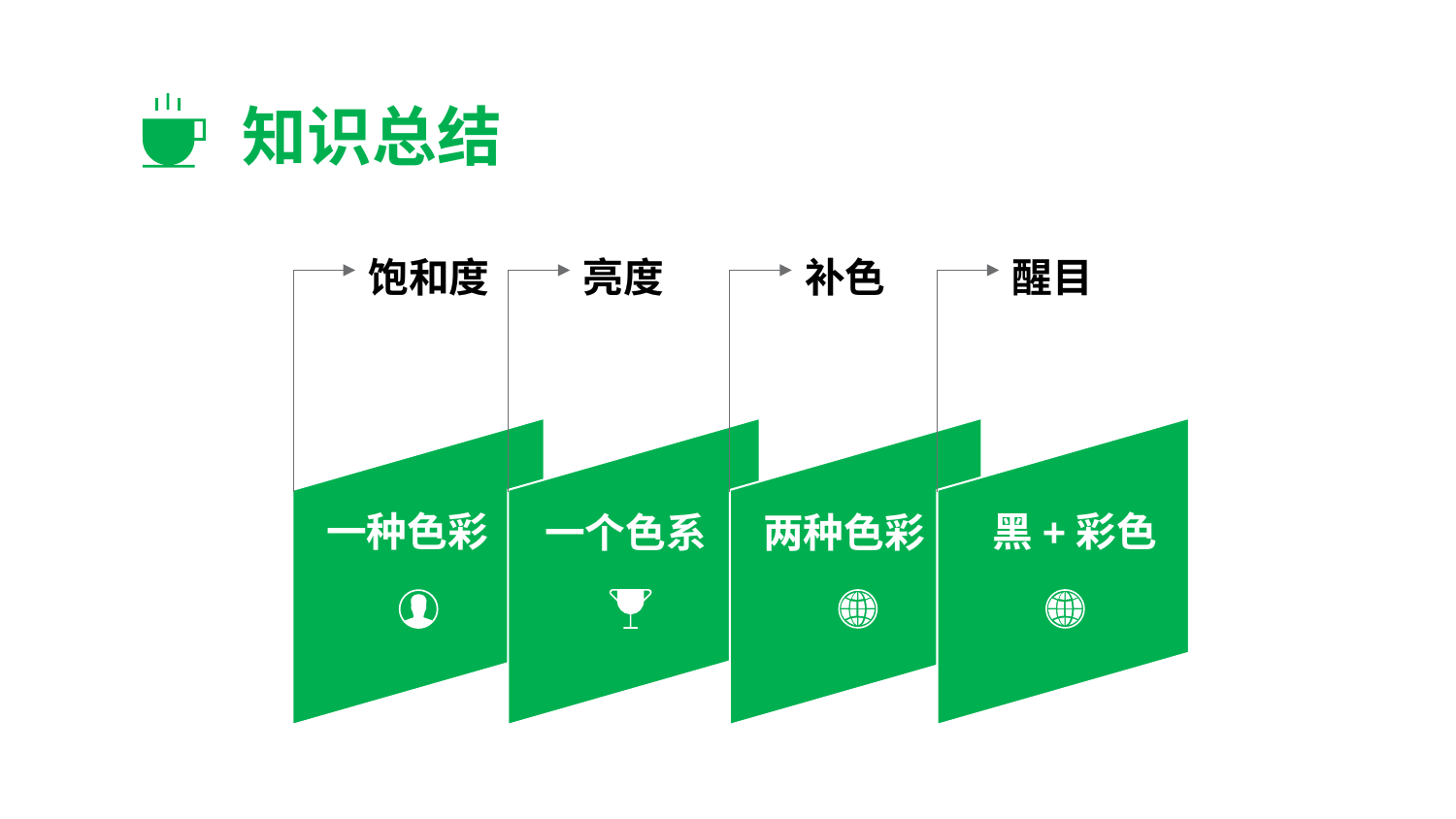

01
08

知识总结
饱和度

一种色彩

亮度

一个色系

补色

两种色彩

醒目

黑+彩色